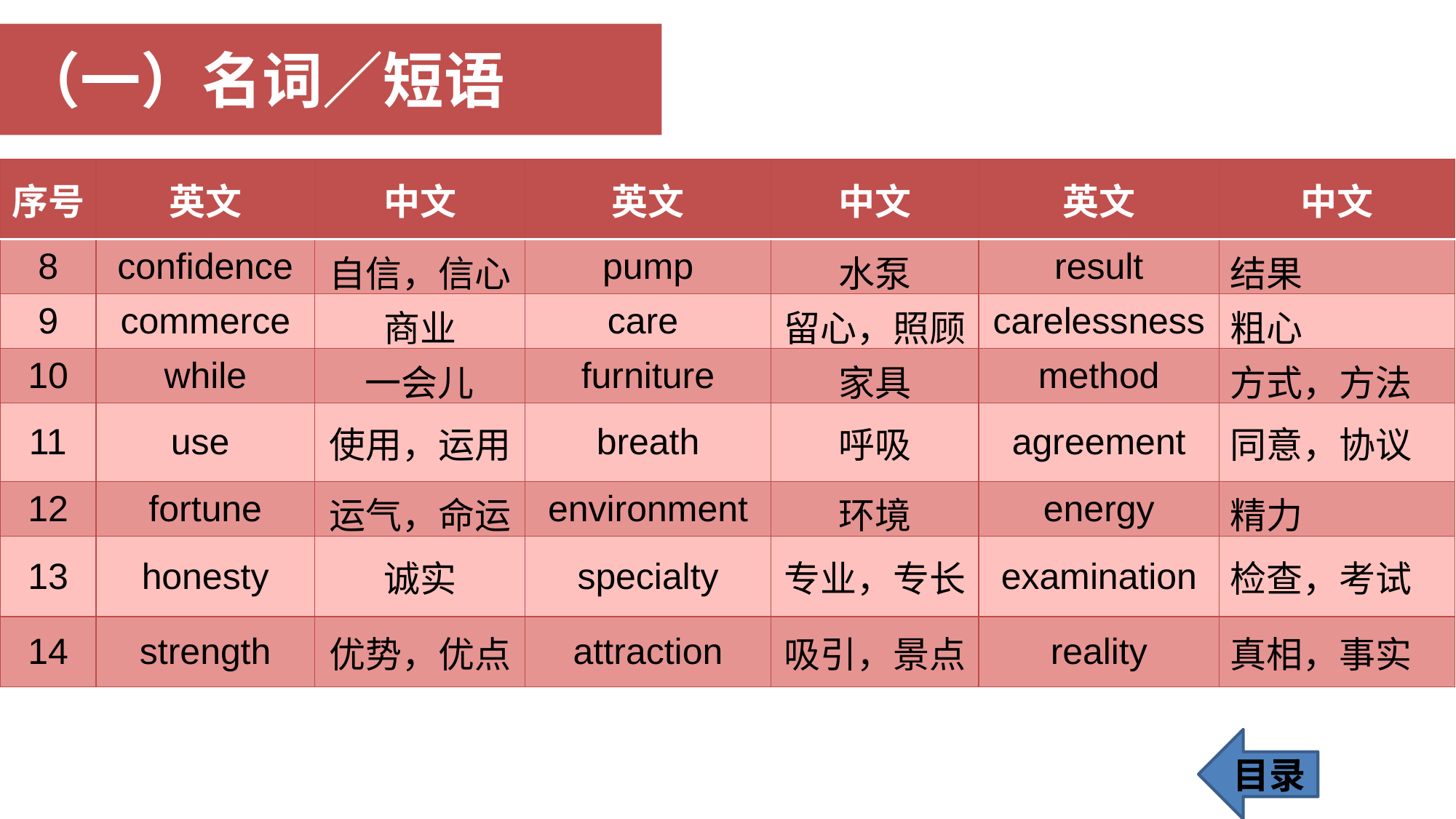

（一）名词／短语
| 序号 | 英文 | 中文 | 英文 | 中文 | 英文 | 中文 |
| --- | --- | --- | --- | --- | --- | --- |
| 8 | confidence | 自信，信心 | pump | 水泵 | result | 结果 |
| 9 | commerce | 商业 | care | 留心，照顾 | carelessness | 粗心 |
| 10 | while | 一会儿 | furniture | 家具 | method | 方式，方法 |
| 11 | use | 使用，运用 | breath | 呼吸 | agreement | 同意，协议 |
| 12 | fortune | 运气，命运 | environment | 环境 | energy | 精力 |
| 13 | honesty | 诚实 | specialty | 专业，专长 | examination | 检查，考试 |
| 14 | strength | 优势，优点 | attraction | 吸引，景点 | reality | 真相，事实 |
目录
88